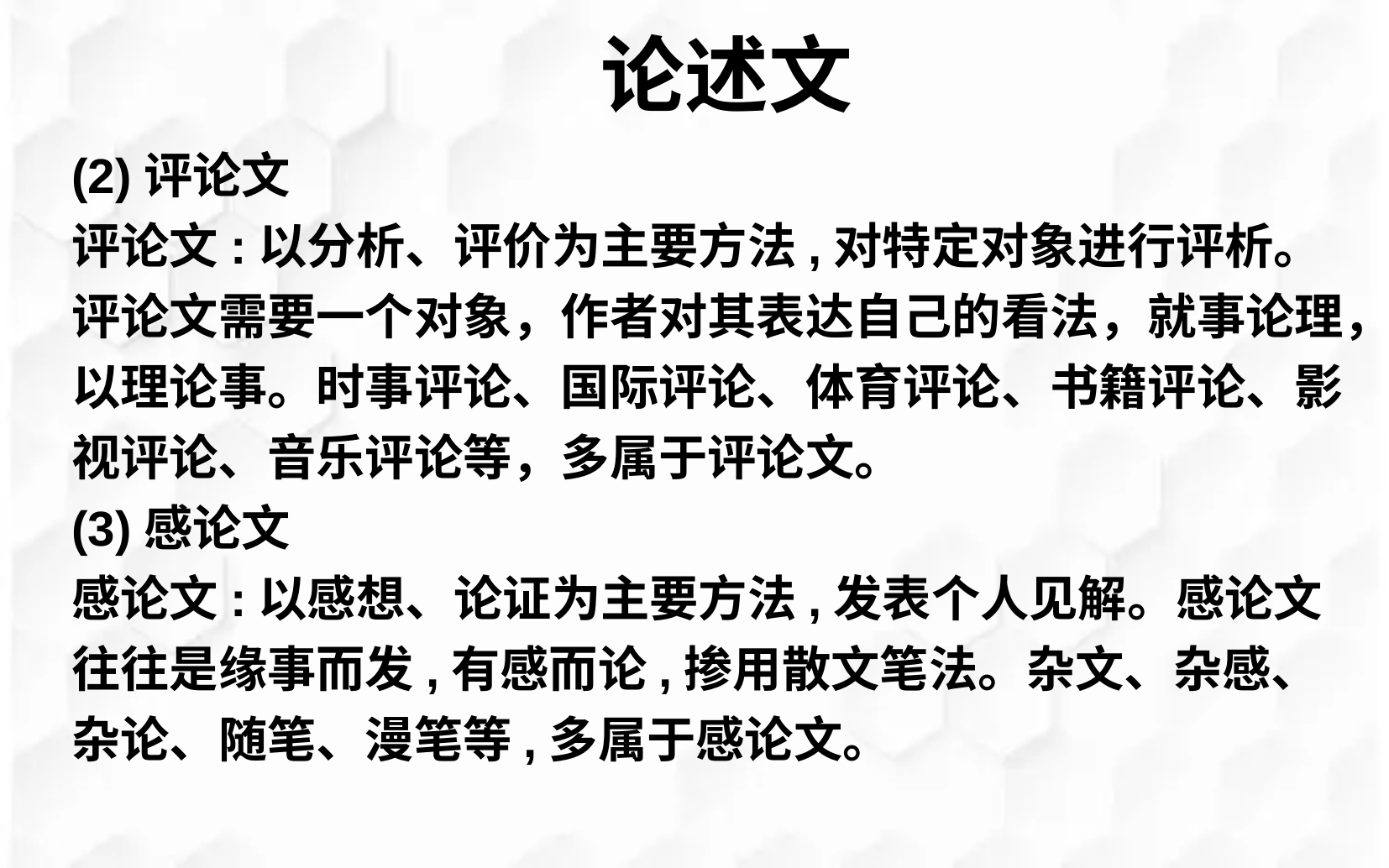

论述文
(2)评论文
评论文:以分析、评价为主要方法,对特定对象进行评析。评论文需要一个对象，作者对其表达自己的看法，就事论理，以理论事。时事评论、国际评论、体育评论、书籍评论、影视评论、音乐评论等，多属于评论文。
(3)感论文
感论文:以感想、论证为主要方法,发表个人见解。感论文往往是缘事而发,有感而论,掺用散文笔法。杂文、杂感、杂论、随笔、漫笔等,多属于感论文。